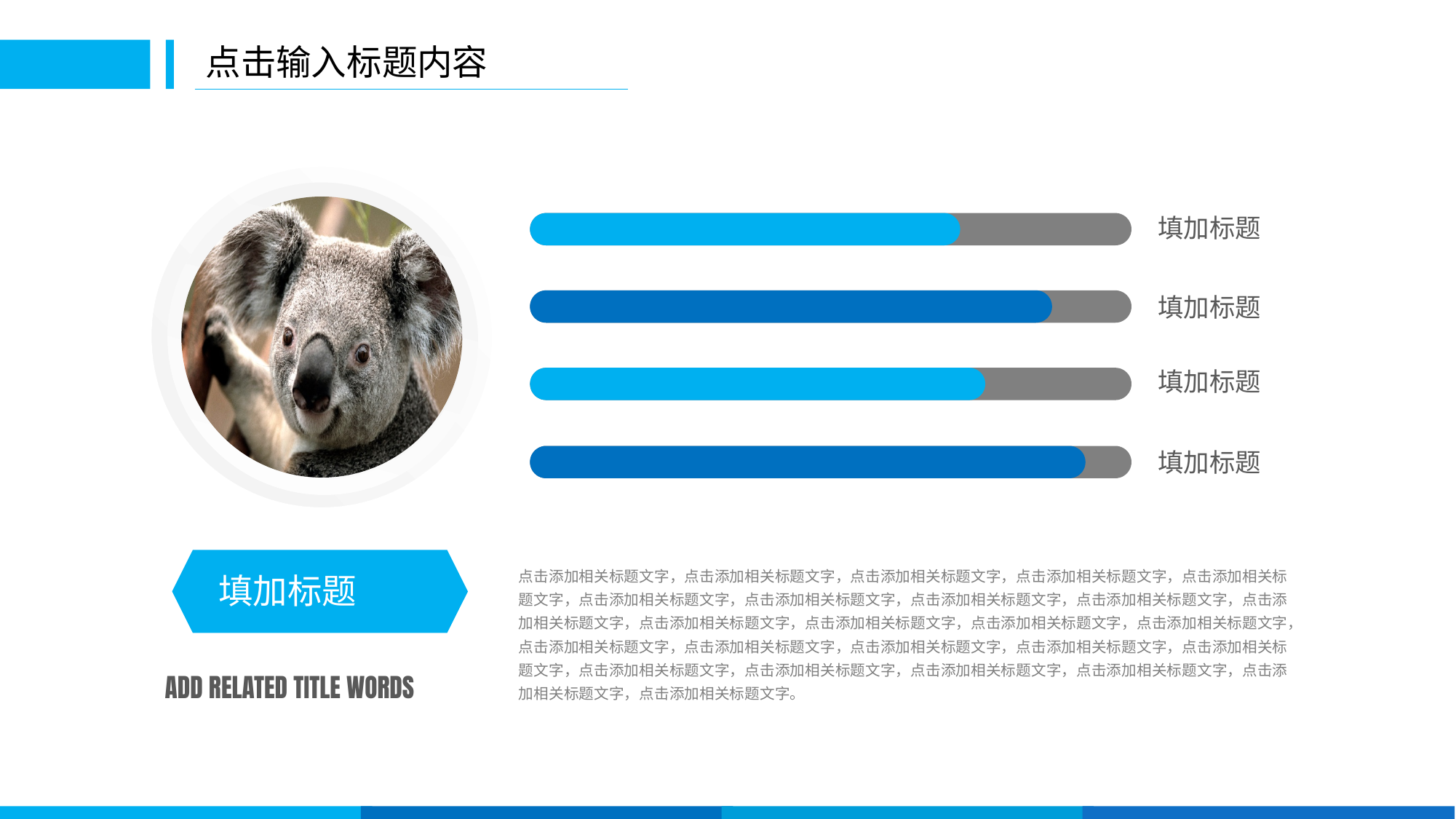

点击输入标题内容

填加标题

填加标题

填加标题

填加标题

点击添加相关标题文字，点击添加相关标题文字，点击添加相关标题文字，点击添加相关标题文字，点击添加相关标题文字，点击添加相关标题文字，点击添加相关标题文字，点击添加相关标题文字，点击添加相关标题文字，点击添加相关标题文字，点击添加相关标题文字，点击添加相关标题文字，点击添加相关标题文字，点击添加相关标题文字，点击添加相关标题文字，点击添加相关标题文字，点击添加相关标题文字，点击添加相关标题文字，点击添加相关标题文字，点击添加相关标题文字，点击添加相关标题文字，点击添加相关标题文字，点击添加相关标题文字，点击添加相关标题文字，点击添加相关标题文字。

填加标题
ADD RELATED TITLE WORDS